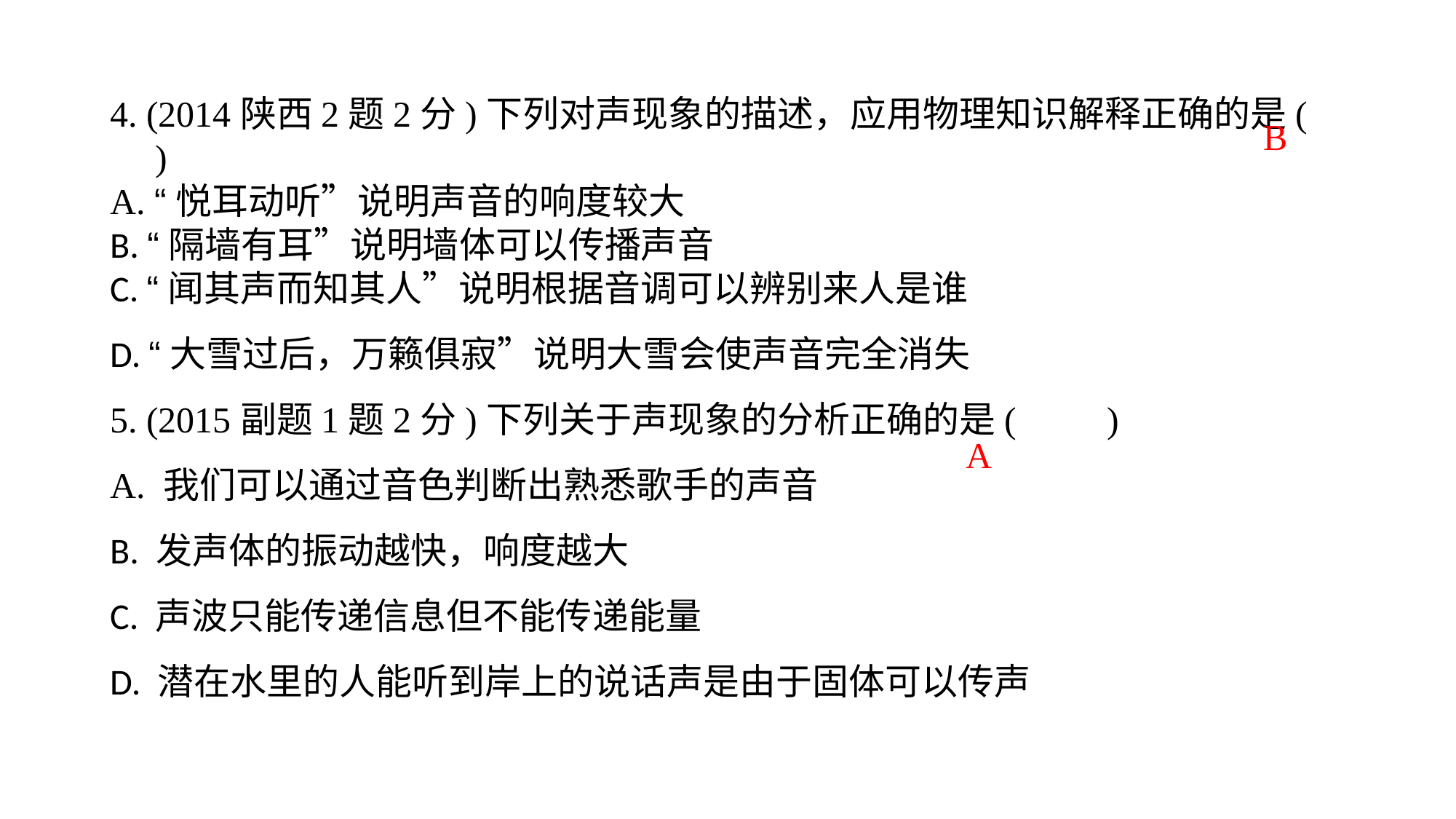

4. (2014陕西2题2分)下列对声现象的描述，应用物理知识解释正确的是(　　)A. “悦耳动听”说明声音的响度较大B. “隔墙有耳”说明墙体可以传播声音C. “闻其声而知其人”说明根据音调可以辨别来人是谁D. “大雪过后，万籁俱寂”说明大雪会使声音完全消失
5. (2015副题1题2分)下列关于声现象的分析正确的是(　　)A. 我们可以通过音色判断出熟悉歌手的声音B. 发声体的振动越快，响度越大C. 声波只能传递信息但不能传递能量 D. 潜在水里的人能听到岸上的说话声是由于固体可以传声
B
A